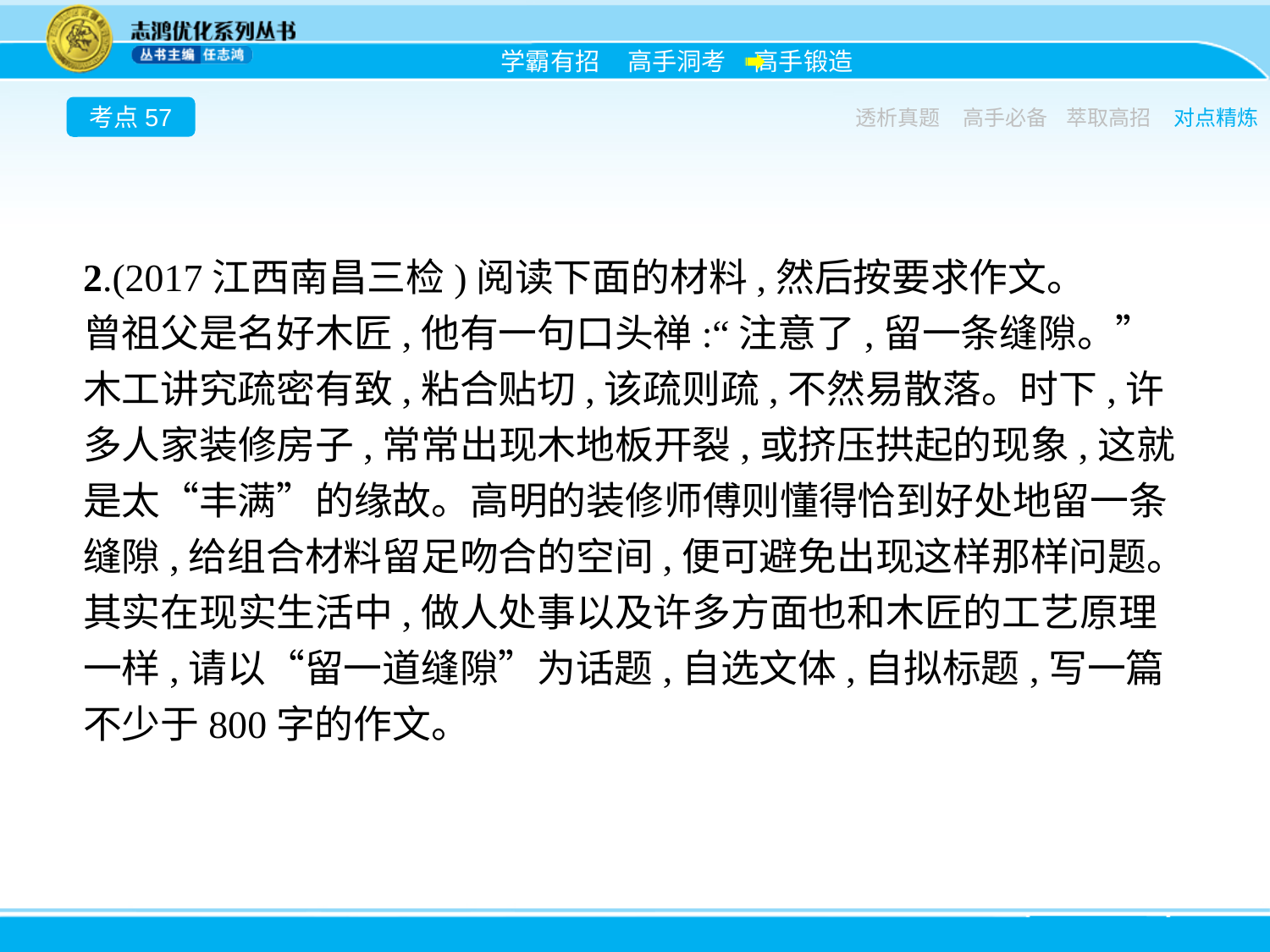

考点57
透析真题
高手必备
萃取高招
对点精炼
2.(2017江西南昌三检)阅读下面的材料,然后按要求作文。
曾祖父是名好木匠,他有一句口头禅:“注意了,留一条缝隙。”木工讲究疏密有致,粘合贴切,该疏则疏,不然易散落。时下,许多人家装修房子,常常出现木地板开裂,或挤压拱起的现象,这就是太“丰满”的缘故。高明的装修师傅则懂得恰到好处地留一条缝隙,给组合材料留足吻合的空间,便可避免出现这样那样问题。
其实在现实生活中,做人处事以及许多方面也和木匠的工艺原理一样,请以“留一道缝隙”为话题,自选文体,自拟标题,写一篇不少于800字的作文。